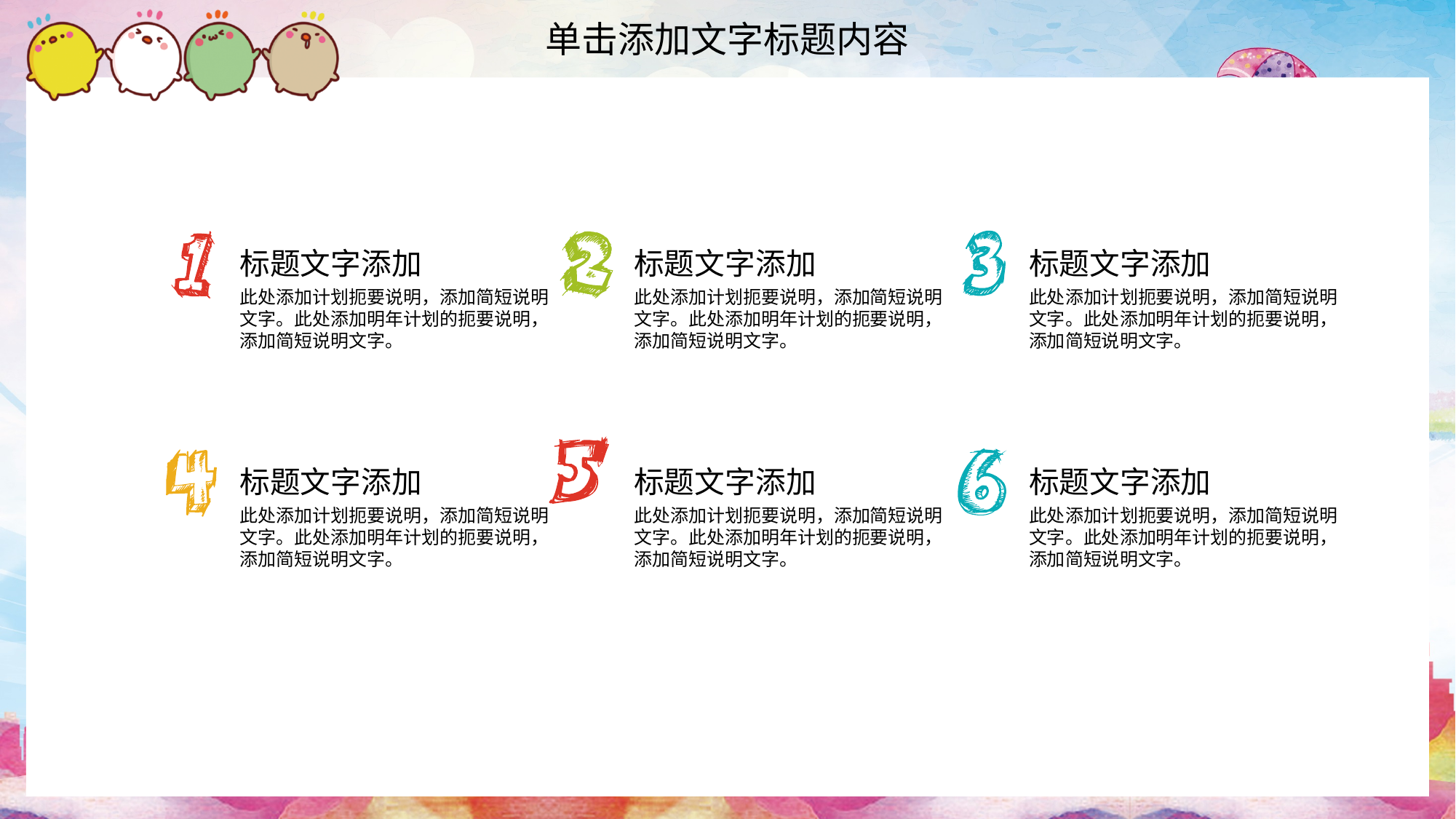

标题文字添加
此处添加计划扼要说明，添加简短说明文字。此处添加明年计划的扼要说明，添加简短说明文字。
标题文字添加
此处添加计划扼要说明，添加简短说明文字。此处添加明年计划的扼要说明，添加简短说明文字。
标题文字添加
此处添加计划扼要说明，添加简短说明文字。此处添加明年计划的扼要说明，添加简短说明文字。

标题文字添加
此处添加计划扼要说明，添加简短说明文字。此处添加明年计划的扼要说明，添加简短说明文字。
标题文字添加
此处添加计划扼要说明，添加简短说明文字。此处添加明年计划的扼要说明，添加简短说明文字。
标题文字添加
此处添加计划扼要说明，添加简短说明文字。此处添加明年计划的扼要说明，添加简短说明文字。